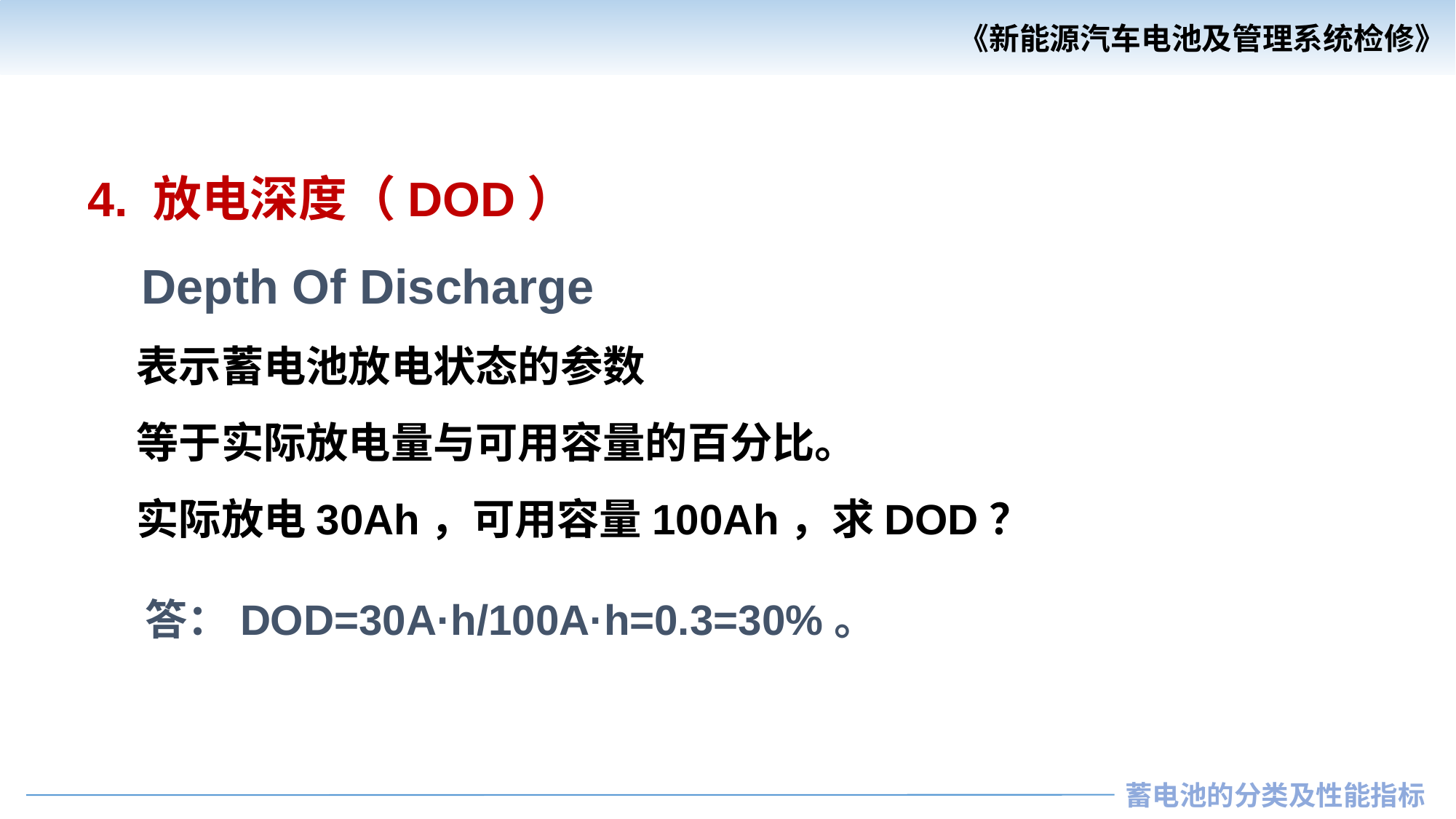

4. 放电深度（DOD）
    Depth Of Discharge
    表示蓄电池放电状态的参数
    等于实际放电量与可用容量的百分比。
    实际放电30Ah，可用容量100Ah，求DOD？
答：DOD=30A·h/100A·h=0.3=30%。